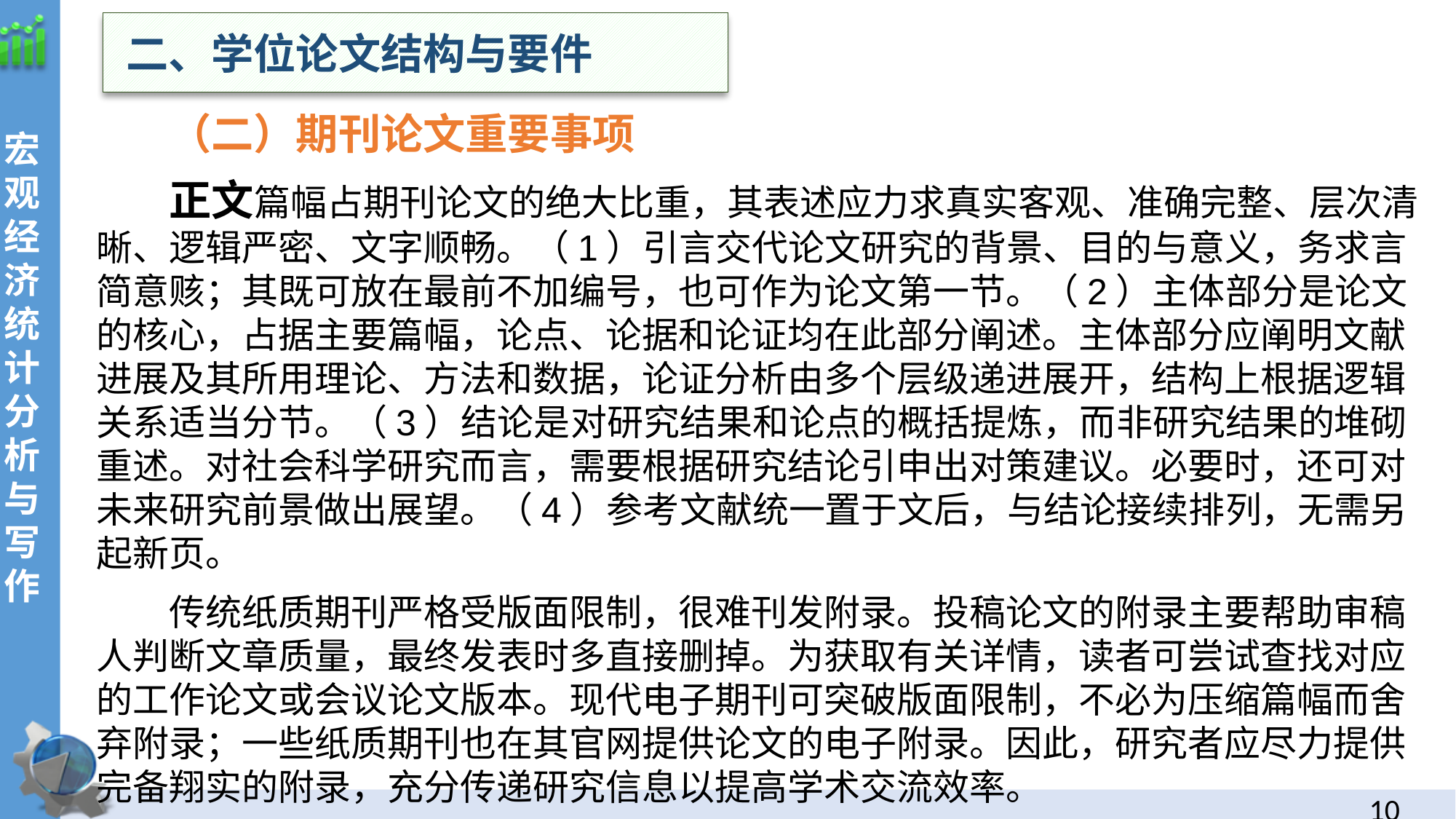

二、学位论文结构与要件
（二）期刊论文重要事项
正文篇幅占期刊论文的绝大比重，其表述应力求真实客观、准确完整、层次清晰、逻辑严密、文字顺畅。（1）引言交代论文研究的背景、目的与意义，务求言简意赅；其既可放在最前不加编号，也可作为论文第一节。（2）主体部分是论文的核心，占据主要篇幅，论点、论据和论证均在此部分阐述。主体部分应阐明文献进展及其所用理论、方法和数据，论证分析由多个层级递进展开，结构上根据逻辑关系适当分节。（3）结论是对研究结果和论点的概括提炼，而非研究结果的堆砌重述。对社会科学研究而言，需要根据研究结论引申出对策建议。必要时，还可对未来研究前景做出展望。（4）参考文献统一置于文后，与结论接续排列，无需另起新页。
传统纸质期刊严格受版面限制，很难刊发附录。投稿论文的附录主要帮助审稿人判断文章质量，最终发表时多直接删掉。为获取有关详情，读者可尝试查找对应的工作论文或会议论文版本。现代电子期刊可突破版面限制，不必为压缩篇幅而舍弃附录；一些纸质期刊也在其官网提供论文的电子附录。因此，研究者应尽力提供完备翔实的附录，充分传递研究信息以提高学术交流效率。

10